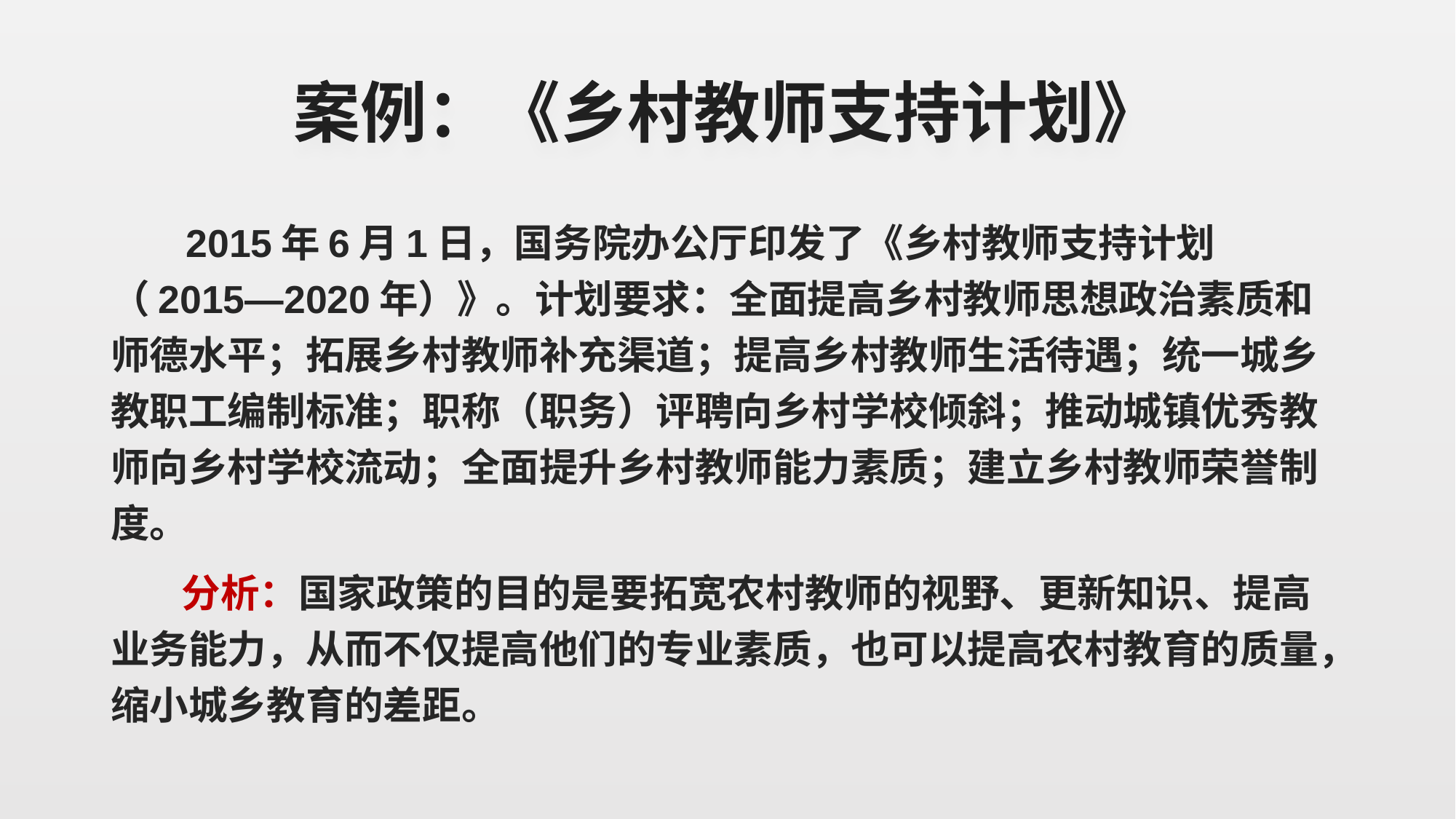

# 案例：《乡村教师支持计划》
       2015年6月1日，国务院办公厅印发了《乡村教师支持计划（2015—2020年）》。计划要求：全面提高乡村教师思想政治素质和师德水平；拓展乡村教师补充渠道；提高乡村教师生活待遇；统一城乡教职工编制标准；职称（职务）评聘向乡村学校倾斜；推动城镇优秀教师向乡村学校流动；全面提升乡村教师能力素质；建立乡村教师荣誉制度。
       分析：国家政策的目的是要拓宽农村教师的视野、更新知识、提高业务能力，从而不仅提高他们的专业素质，也可以提高农村教育的质量，缩小城乡教育的差距。